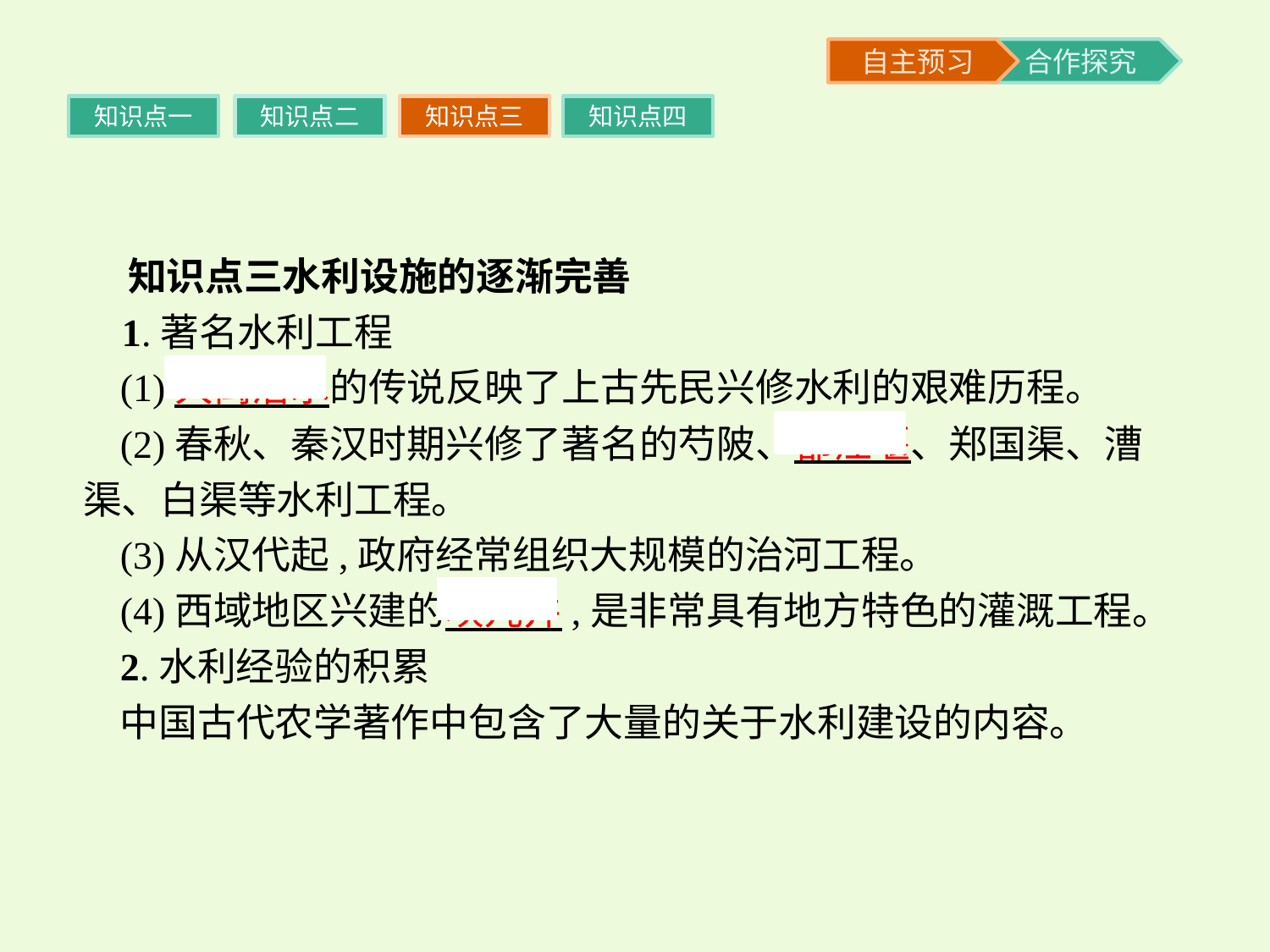

知识点一
知识点二
知识点三
知识点四
    知识点三水利设施的逐渐完善
    1.著名水利工程
(1)大禹治水的传说反映了上古先民兴修水利的艰难历程。
(2)春秋、秦汉时期兴修了著名的芍陂、都江堰、郑国渠、漕渠、白渠等水利工程。
(3)从汉代起,政府经常组织大规模的治河工程。
(4)西域地区兴建的坎儿井,是非常具有地方特色的灌溉工程。
2.水利经验的积累
中国古代农学著作中包含了大量的关于水利建设的内容。